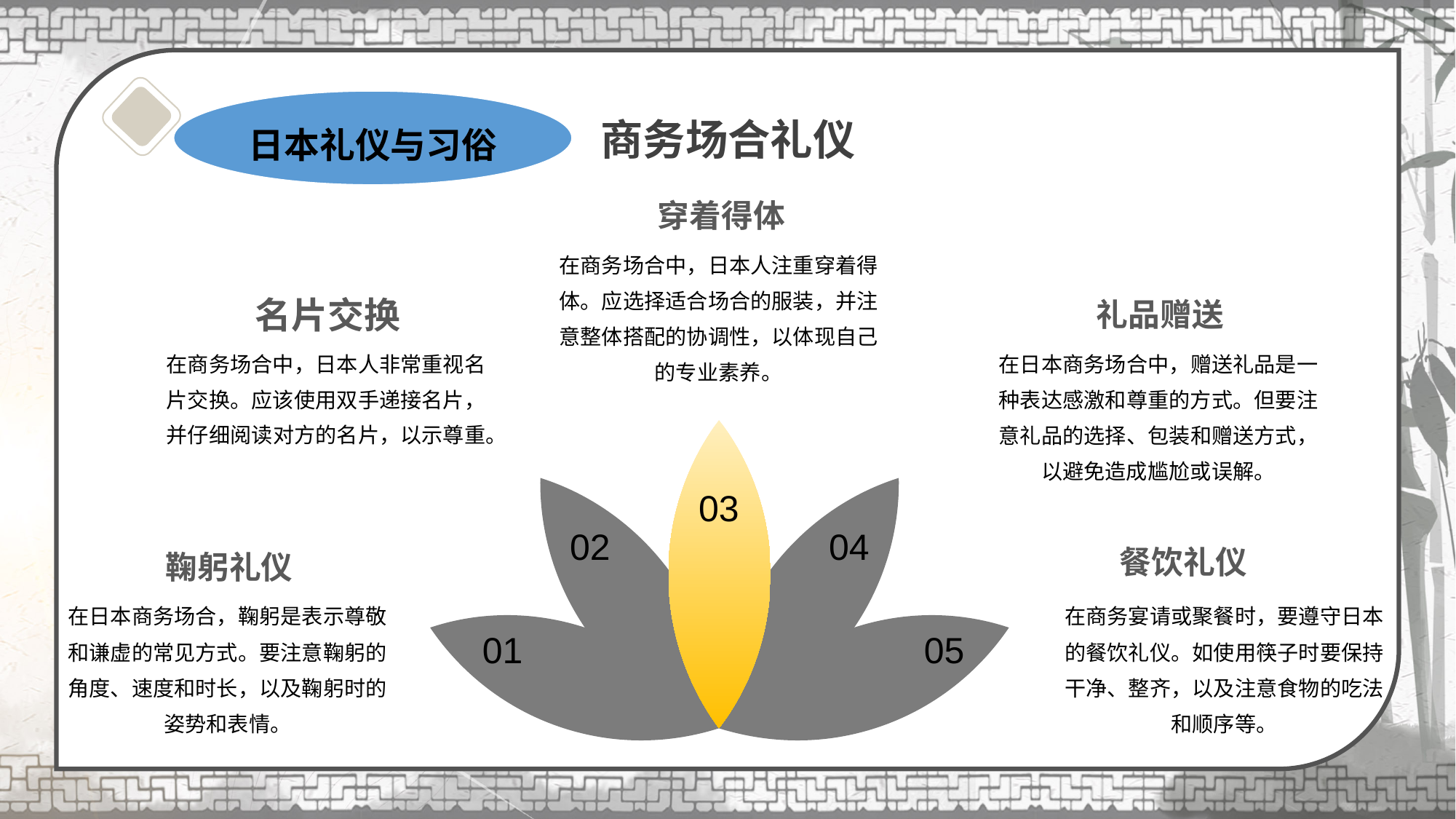

# 商务场合礼仪
日本礼仪与习俗
穿着得体
在商务场合中，日本人注重穿着得体。应选择适合场合的服装，并注意整体搭配的协调性，以体现自己的专业素养。
名片交换
礼品赠送
在商务场合中，日本人非常重视名片交换。应该使用双手递接名片，并仔细阅读对方的名片，以示尊重。
在日本商务场合中，赠送礼品是一种表达感激和尊重的方式。但要注意礼品的选择、包装和赠送方式，以避免造成尴尬或误解。

03
02
04
餐饮礼仪
鞠躬礼仪
在日本商务场合，鞠躬是表示尊敬和谦虚的常见方式。要注意鞠躬的角度、速度和时长，以及鞠躬时的姿势和表情。
在商务宴请或聚餐时，要遵守日本的餐饮礼仪。如使用筷子时要保持干净、整齐，以及注意食物的吃法和顺序等。

01
05